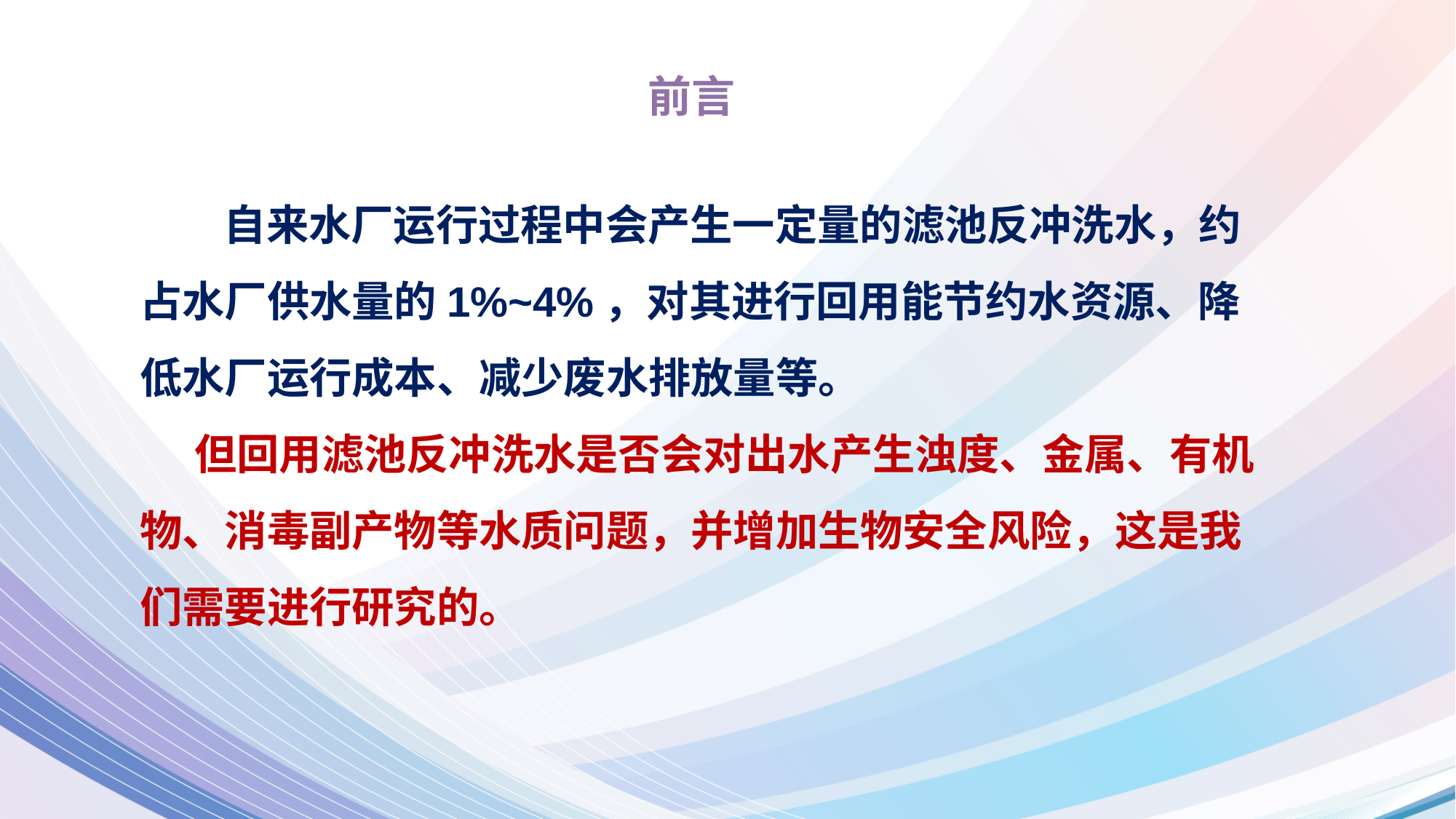

前言
  自来水厂运行过程中会产生一定量的滤池反冲洗水，约占水厂供水量的1%~4%，对其进行回用能节约水资源、降低水厂运行成本、减少废水排放量等。
但回用滤池反冲洗水是否会对出水产生浊度、金属、有机物、消毒副产物等水质问题，并增加生物安全风险，这是我们需要进行研究的。